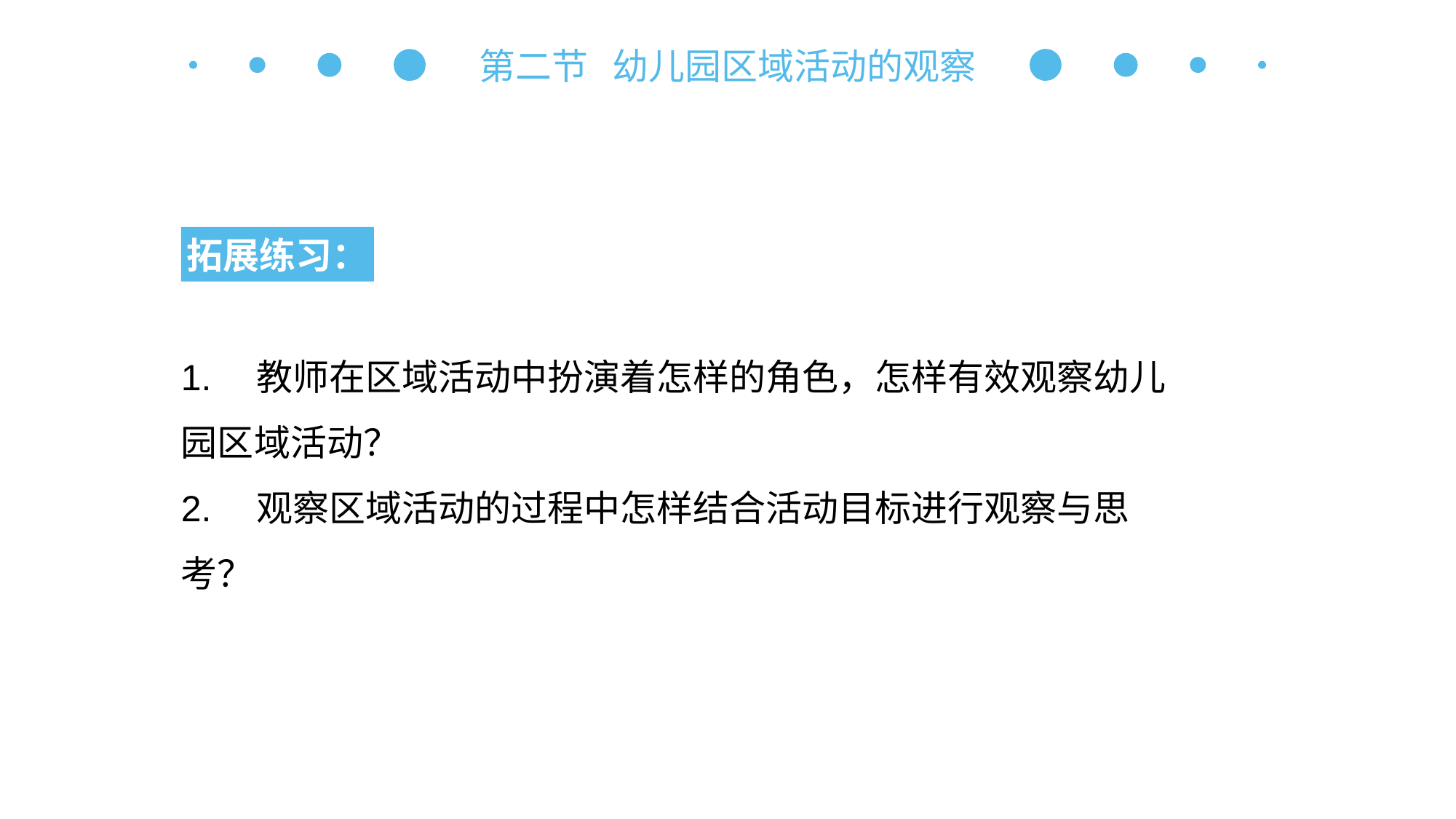

第二节   幼儿园区域活动的观察

拓展练习：
1.　教师在区域活动中扮演着怎样的角色，怎样有效观察幼儿园区域活动？
2.　观察区域活动的过程中怎样结合活动目标进行观察与思考？